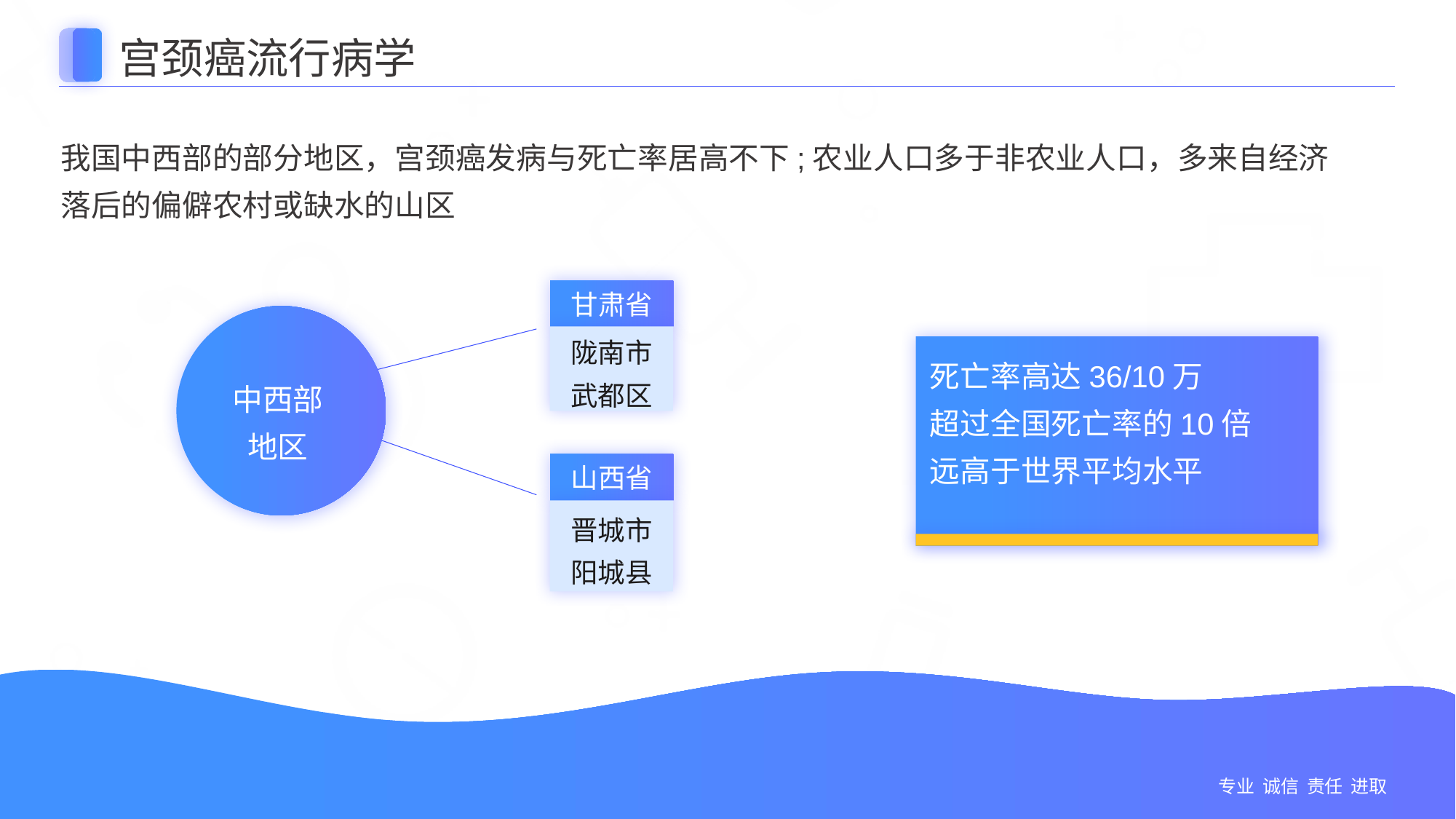

宫颈癌流行病学
我国中西部的部分地区，宫颈癌发病与死亡率居高不下;农业人口多于非农业人口，多来自经济落后的偏僻农村或缺水的山区
甘肃省

陇南市
武都区

死亡率高达36/10万
超过全国死亡率的10倍
远高于世界平均水平
中西部
地区
山西省
晋城市
阳城县